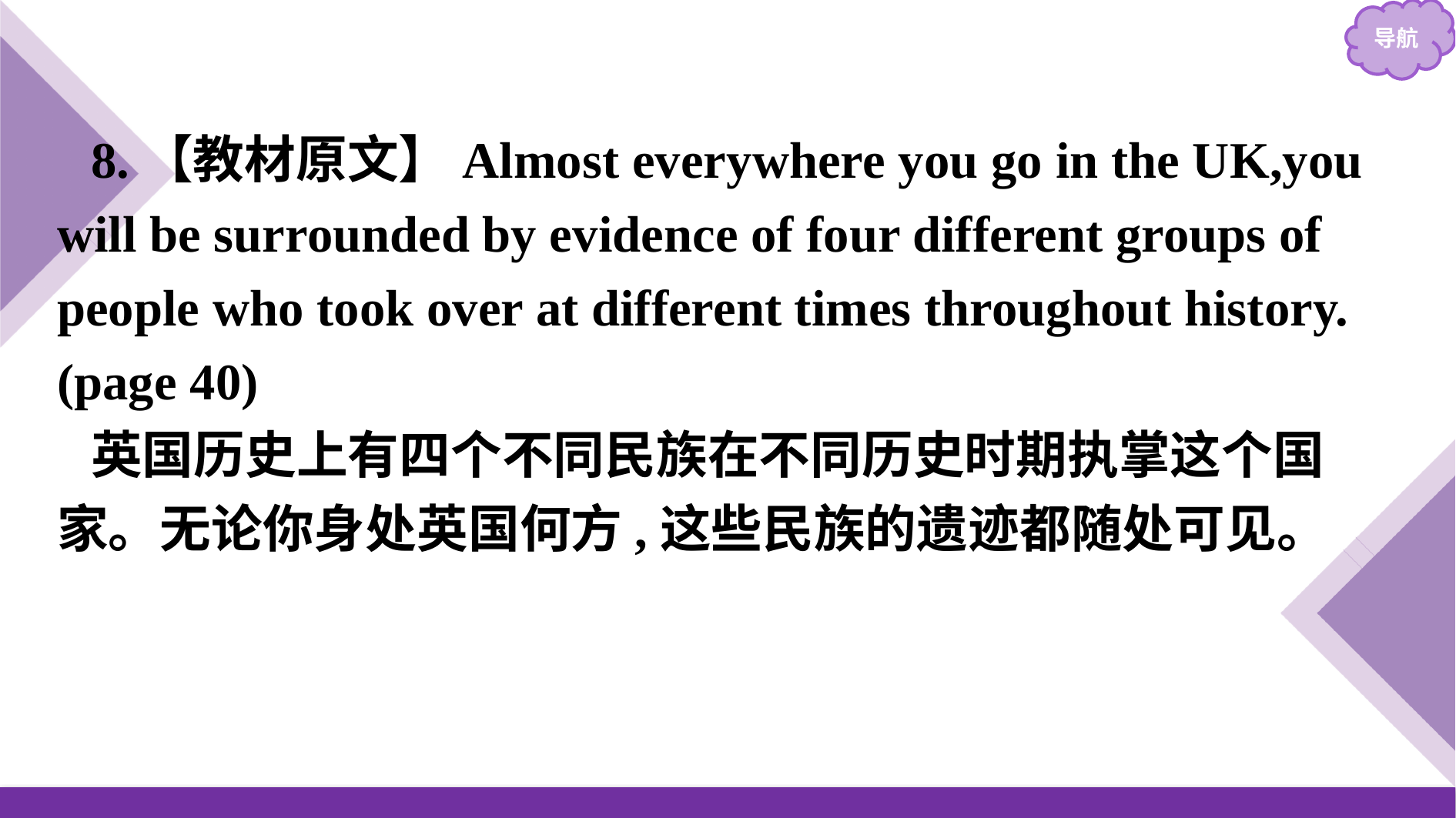

8.【教材原文】Almost everywhere you go in the UK,you will be surrounded by evidence of four different groups of people who took over at different times throughout history.(page 40)
英国历史上有四个不同民族在不同历史时期执掌这个国家。无论你身处英国何方,这些民族的遗迹都随处可见。